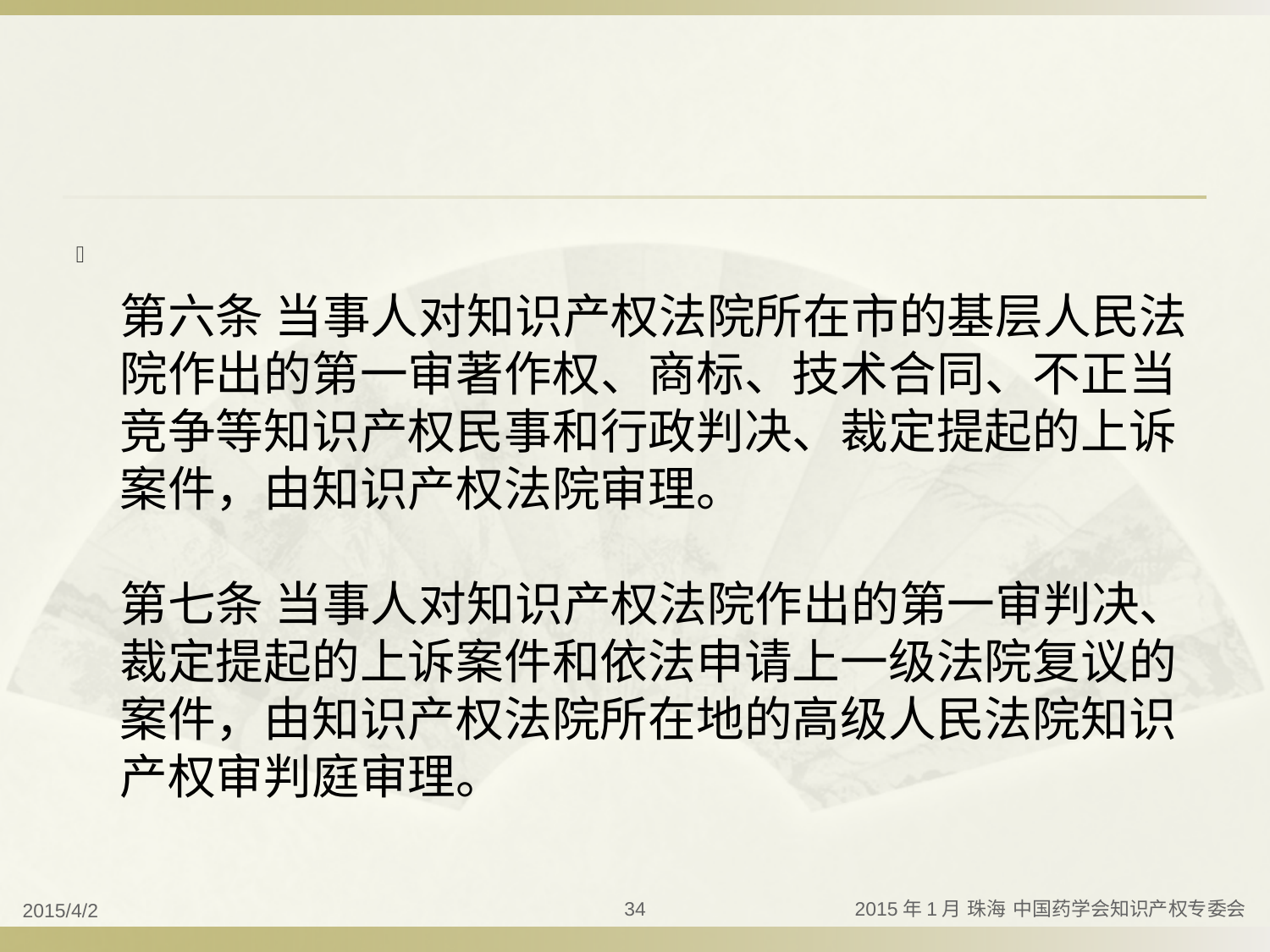

#
第六条 当事人对知识产权法院所在市的基层人民法院作出的第一审著作权、商标、技术合同、不正当竞争等知识产权民事和行政判决、裁定提起的上诉案件，由知识产权法院审理。
第七条 当事人对知识产权法院作出的第一审判决、裁定提起的上诉案件和依法申请上一级法院复议的案件，由知识产权法院所在地的高级人民法院知识产权审判庭审理。
2015/4/2
34
2015年1月 珠海 中国药学会知识产权专委会